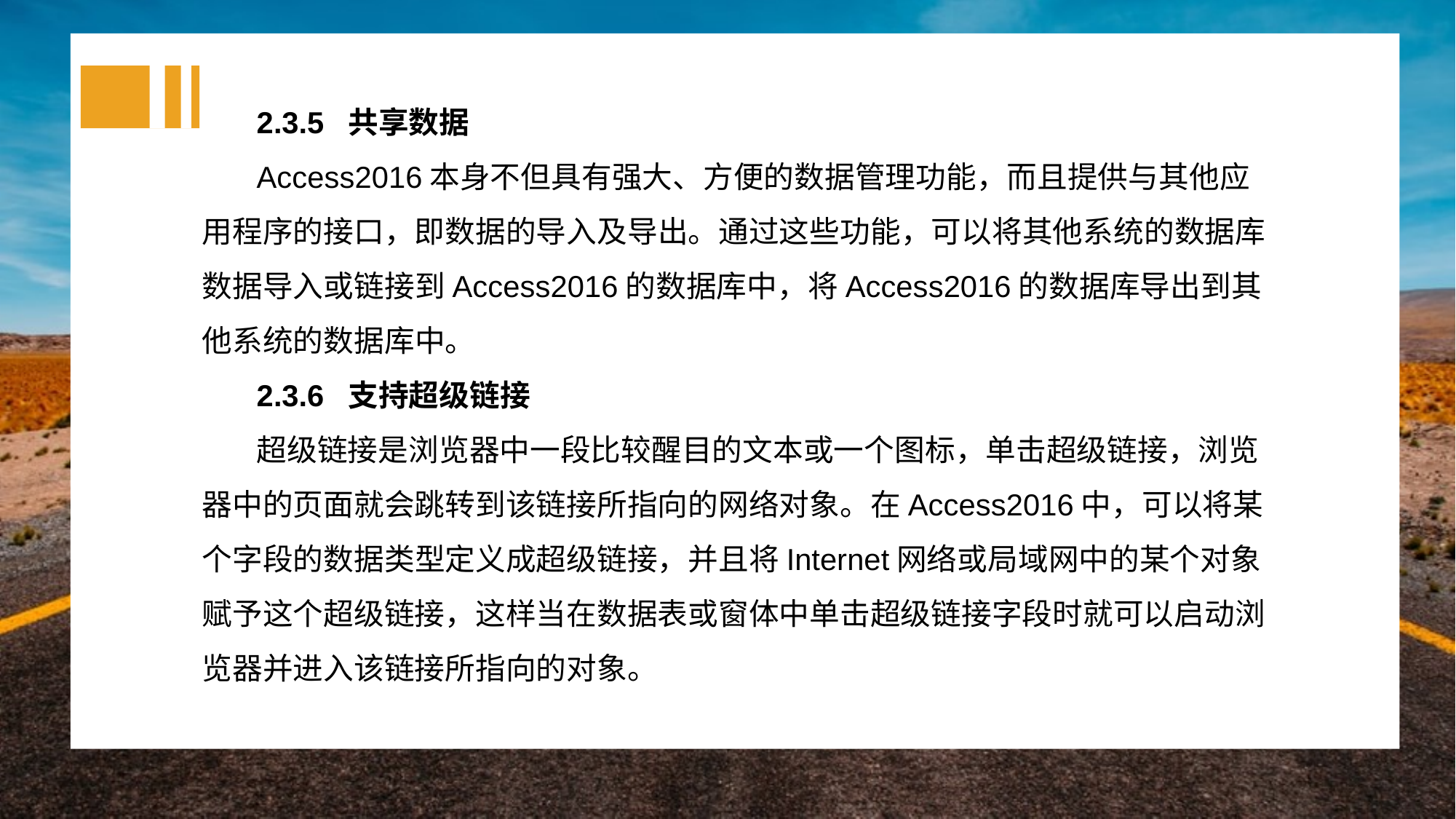

2.3.5  共享数据
Access2016本身不但具有强大、方便的数据管理功能，而且提供与其他应用程序的接口，即数据的导入及导出。通过这些功能，可以将其他系统的数据库数据导入或链接到Access2016的数据库中，将Access2016的数据库导出到其他系统的数据库中。
2.3.6  支持超级链接
超级链接是浏览器中一段比较醒目的文本或一个图标，单击超级链接，浏览器中的页面就会跳转到该链接所指向的网络对象。在Access2016中，可以将某个字段的数据类型定义成超级链接，并且将Internet网络或局域网中的某个对象赋予这个超级链接，这样当在数据表或窗体中单击超级链接字段时就可以启动浏览器并进入该链接所指向的对象。